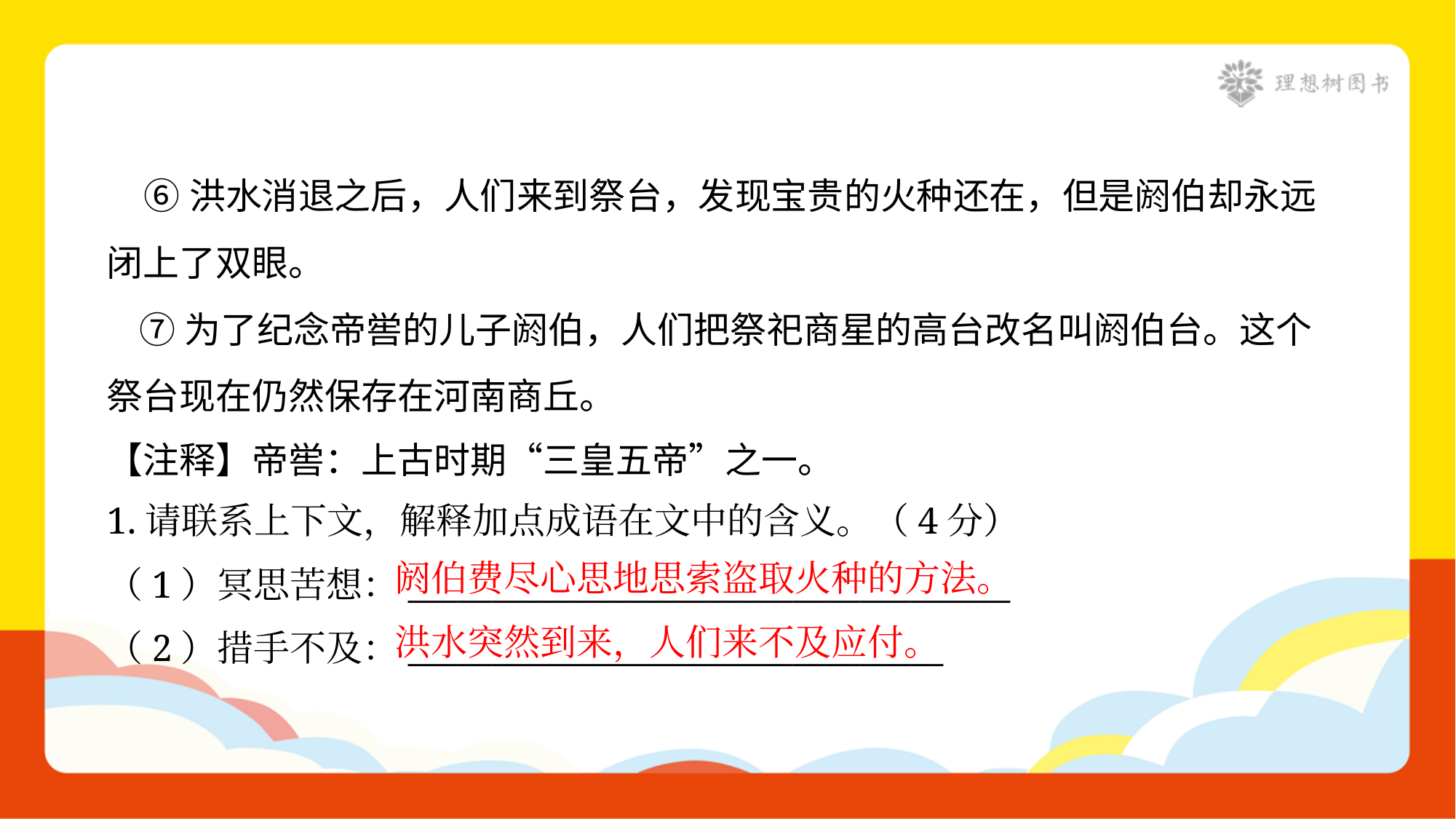

⑥洪水消退之后，人们来到祭台，发现宝贵的火种还在，但是阏伯却永远
闭上了双眼。
    ⑦为了纪念帝喾的儿子阏伯，人们把祭祀商星的高台改名叫阏伯台。这个
祭台现在仍然保存在河南商丘。
【注释】帝喾：上古时期“三皇五帝”之一。
1.请联系上下文，解释加点成语在文中的含义。（4分）
阏伯费尽心思地思索盗取火种的方法。
（1）冥思苦想：____________________________________
洪水突然到来，人们来不及应付。
（2）措手不及：________________________________